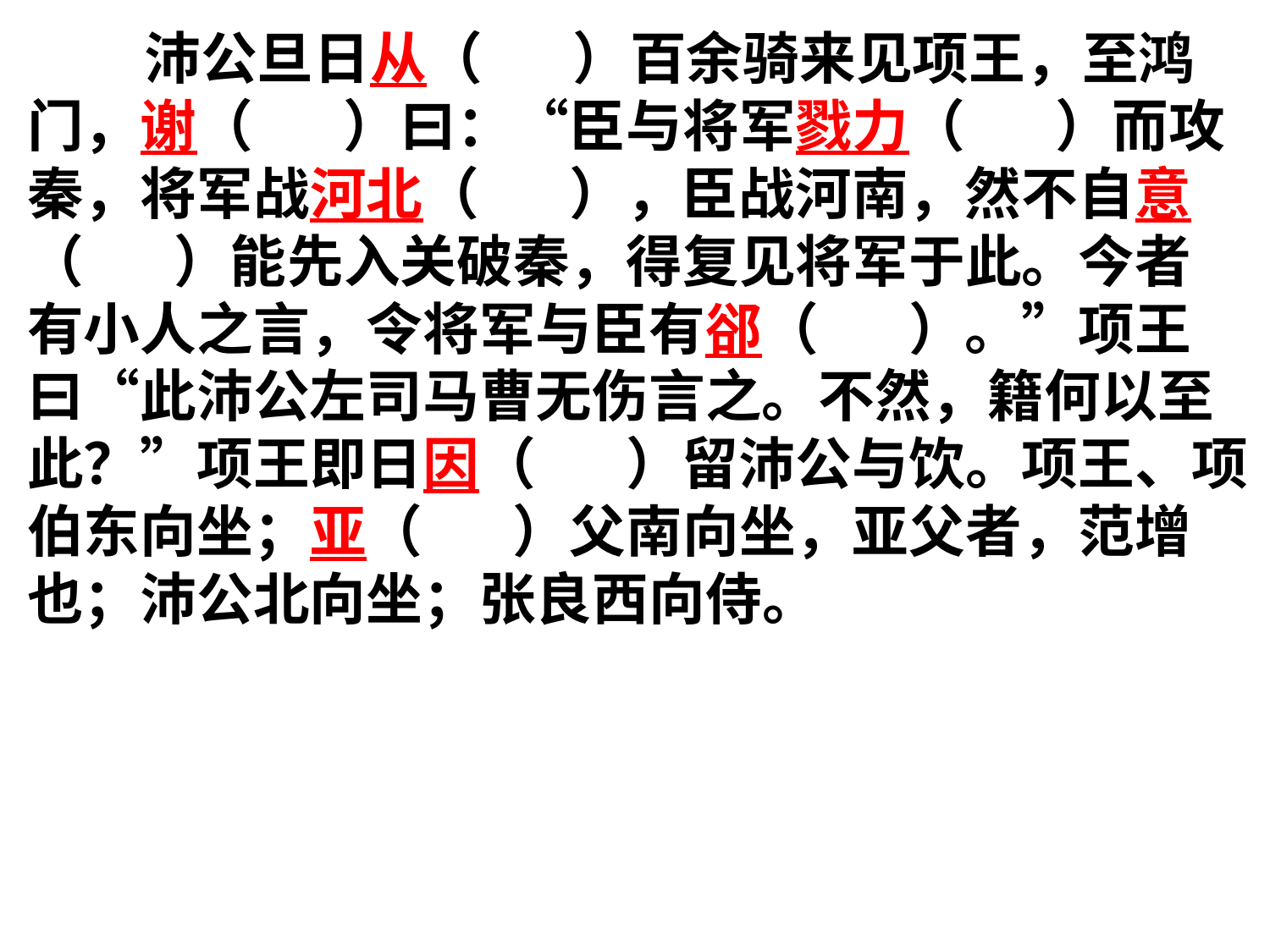

沛公旦日从（       ）百余骑来见项王，至鸿门，谢（       ）曰：“臣与将军戮力（       ）而攻秦，将军战河北（       ），臣战河南，然不自意（       ）能先入关破秦，得复见将军于此。今者有小人之言，令将军与臣有郤（       ）。”项王曰“此沛公左司马曹无伤言之。不然，籍何以至此？”项王即日因（       ）留沛公与饮。项王、项伯东向坐；亚（       ）父南向坐，亚父者，范增也；沛公北向坐；张良西向侍。